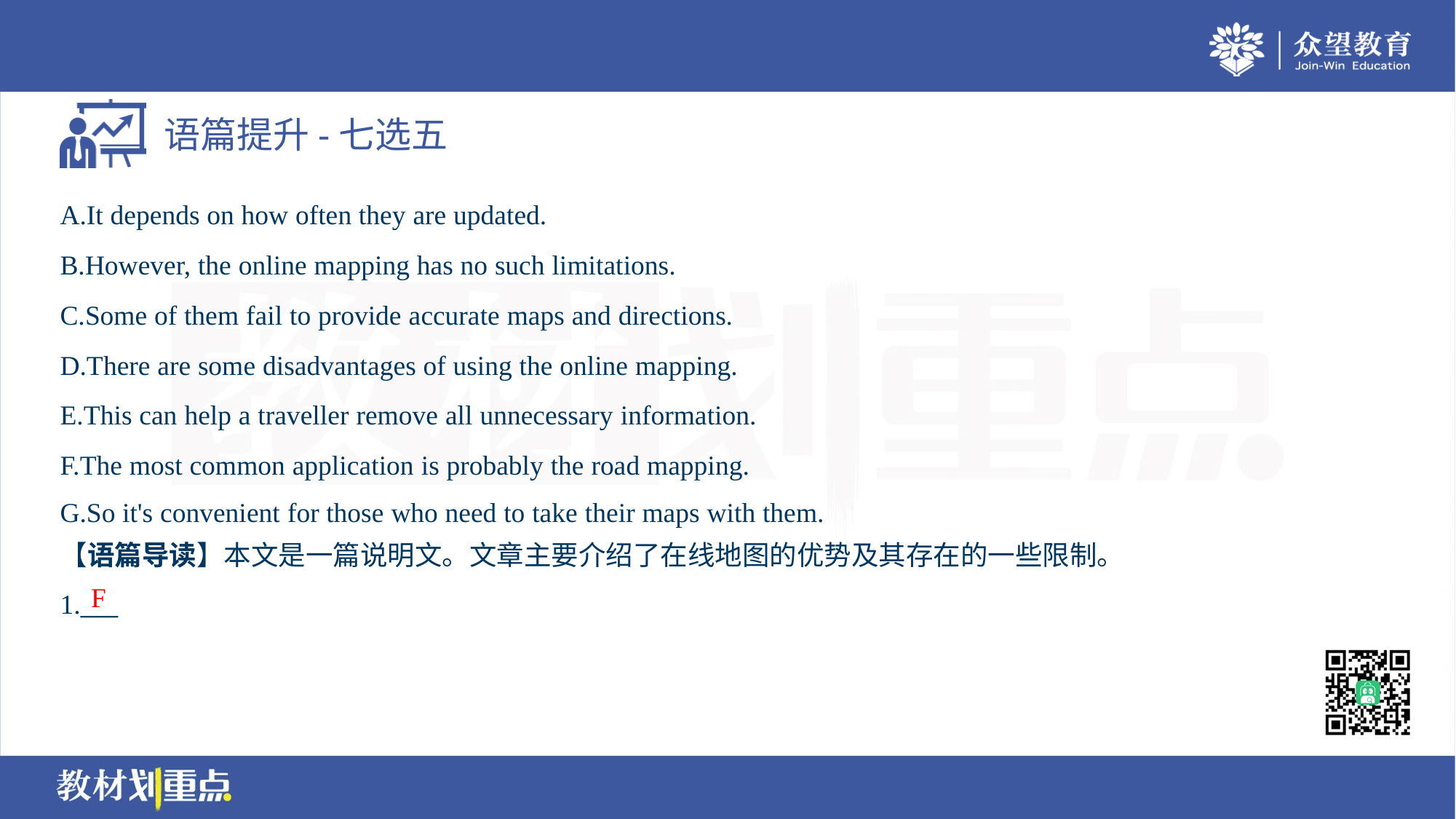

A.It depends on how often they are updated.
B.However, the online mapping has no such limitations.
C.Some of them fail to provide accurate maps and directions.
D.There are some disadvantages of using the online mapping.
E.This can help a traveller remove all unnecessary information.
F.The most common application is probably the road mapping.
G.So it's convenient for those who need to take their maps with them.
【语篇导读】本文是一篇说明文。文章主要介绍了在线地图的优势及其存在的一些限制。
F
1.___